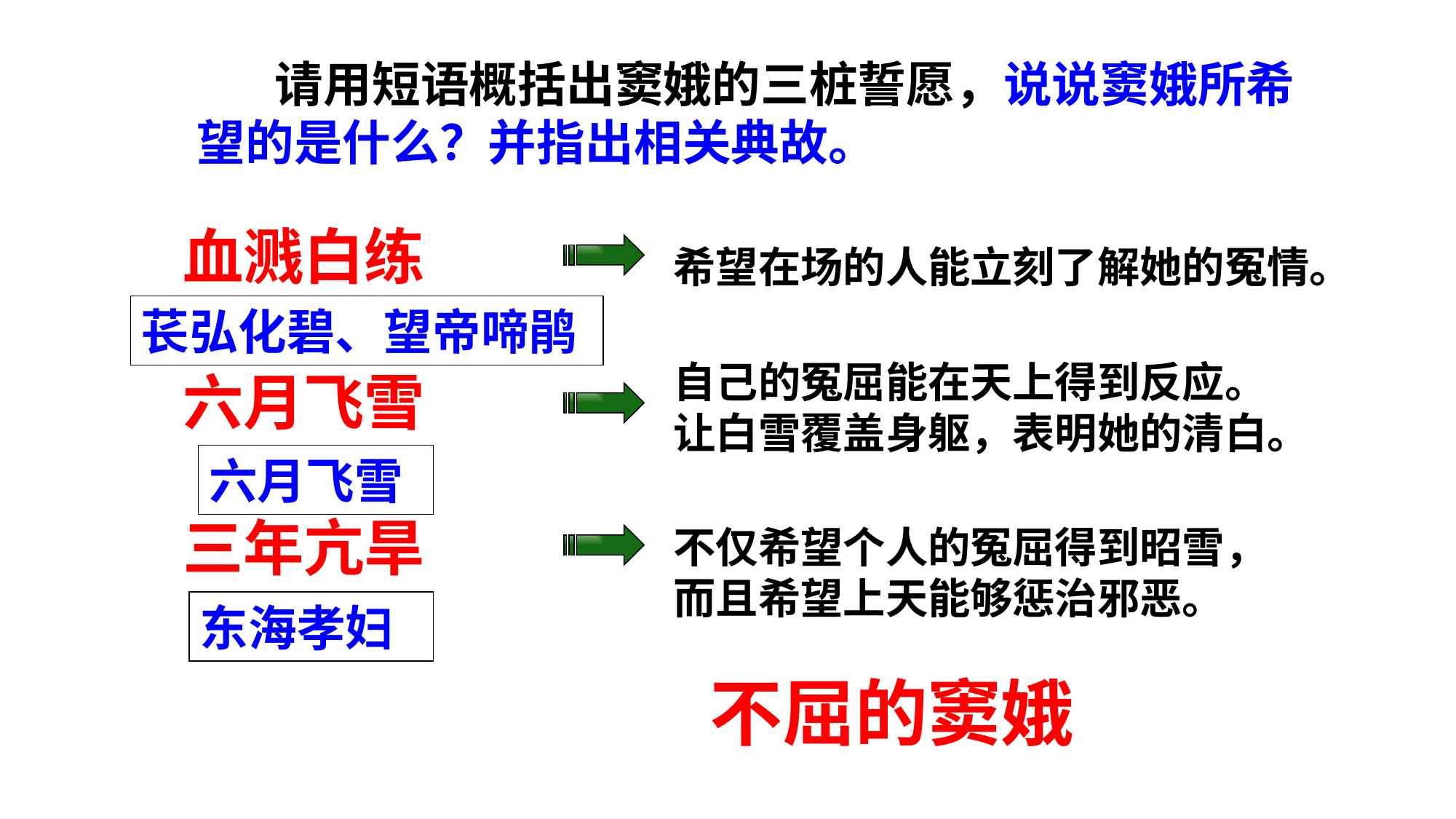

请用短语概括出窦娥的三桩誓愿，说说窦娥所希望的是什么？并指出相关典故。
血溅白练

六月飞雪

三年亢旱

希望在场的人能立刻了解她的冤情。
苌弘化碧、望帝啼鹃
自己的冤屈能在天上得到反应。让白雪覆盖身躯，表明她的清白。

六月飞雪
不仅希望个人的冤屈得到昭雪，而且希望上天能够惩治邪恶。

东海孝妇
不屈的窦娥